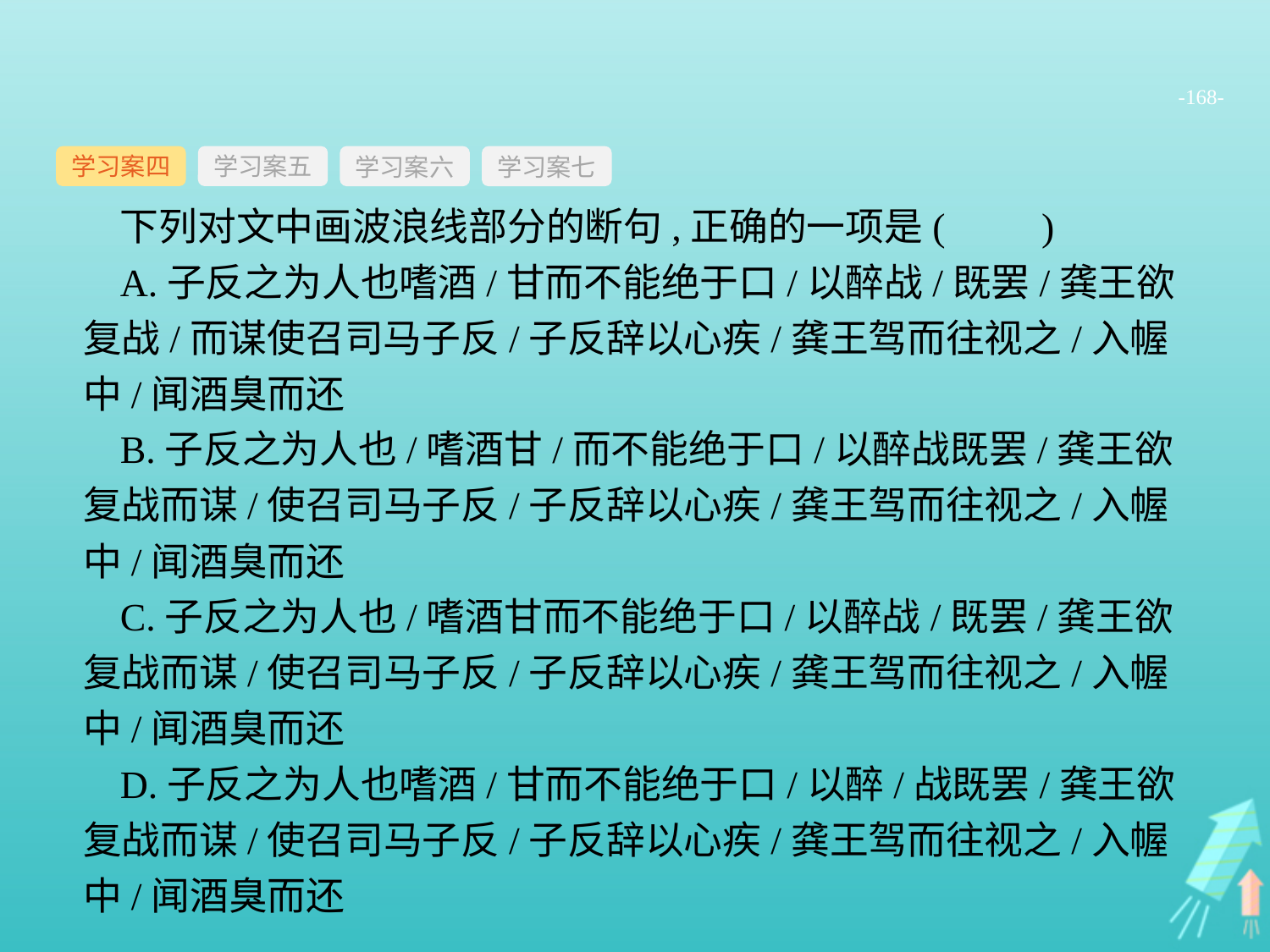

-168-
学习案四
学习案六
学习案七
学习案五
下列对文中画波浪线部分的断句,正确的一项是(　　)
A.子反之为人也嗜酒/甘而不能绝于口/以醉战/既罢/龚王欲复战/而谋使召司马子反/子反辞以心疾/龚王驾而往视之/入幄中/闻酒臭而还
B.子反之为人也/嗜酒甘/而不能绝于口/以醉战既罢/龚王欲复战而谋/使召司马子反/子反辞以心疾/龚王驾而往视之/入幄中/闻酒臭而还
C.子反之为人也/嗜酒甘而不能绝于口/以醉战/既罢/龚王欲复战而谋/使召司马子反/子反辞以心疾/龚王驾而往视之/入幄中/闻酒臭而还
D.子反之为人也嗜酒/甘而不能绝于口/以醉/战既罢/龚王欲复战而谋/使召司马子反/子反辞以心疾/龚王驾而往视之/入幄中/闻酒臭而还